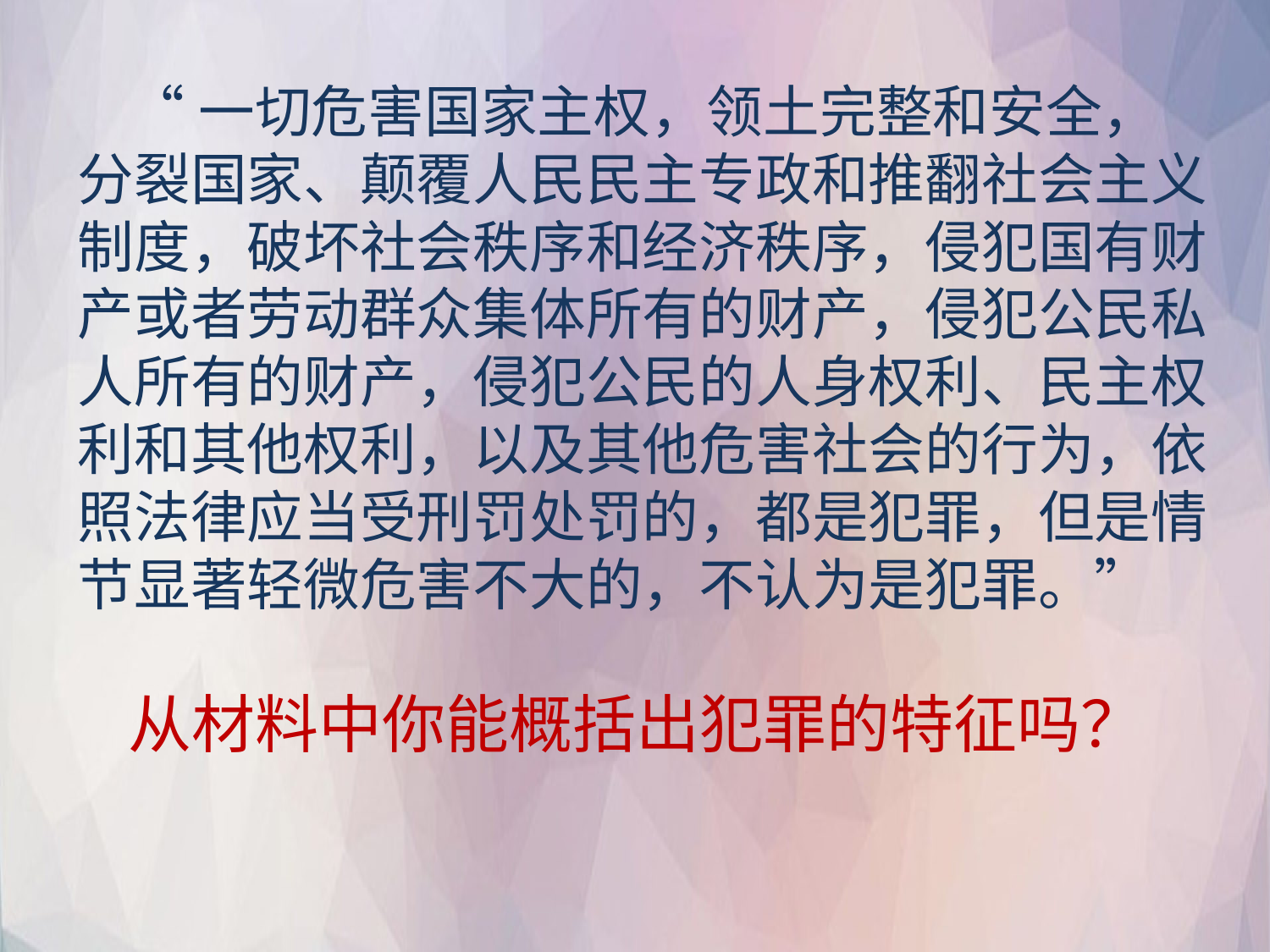

# “一切危害国家主权，领土完整和安全，分裂国家、颠覆人民民主专政和推翻社会主义制度，破坏社会秩序和经济秩序，侵犯国有财产或者劳动群众集体所有的财产，侵犯公民私人所有的财产，侵犯公民的人身权利、民主权利和其他权利，以及其他危害社会的行为，依照法律应当受刑罚处罚的，都是犯罪，但是情节显著轻微危害不大的，不认为是犯罪。” 从材料中你能概括出犯罪的特征吗？